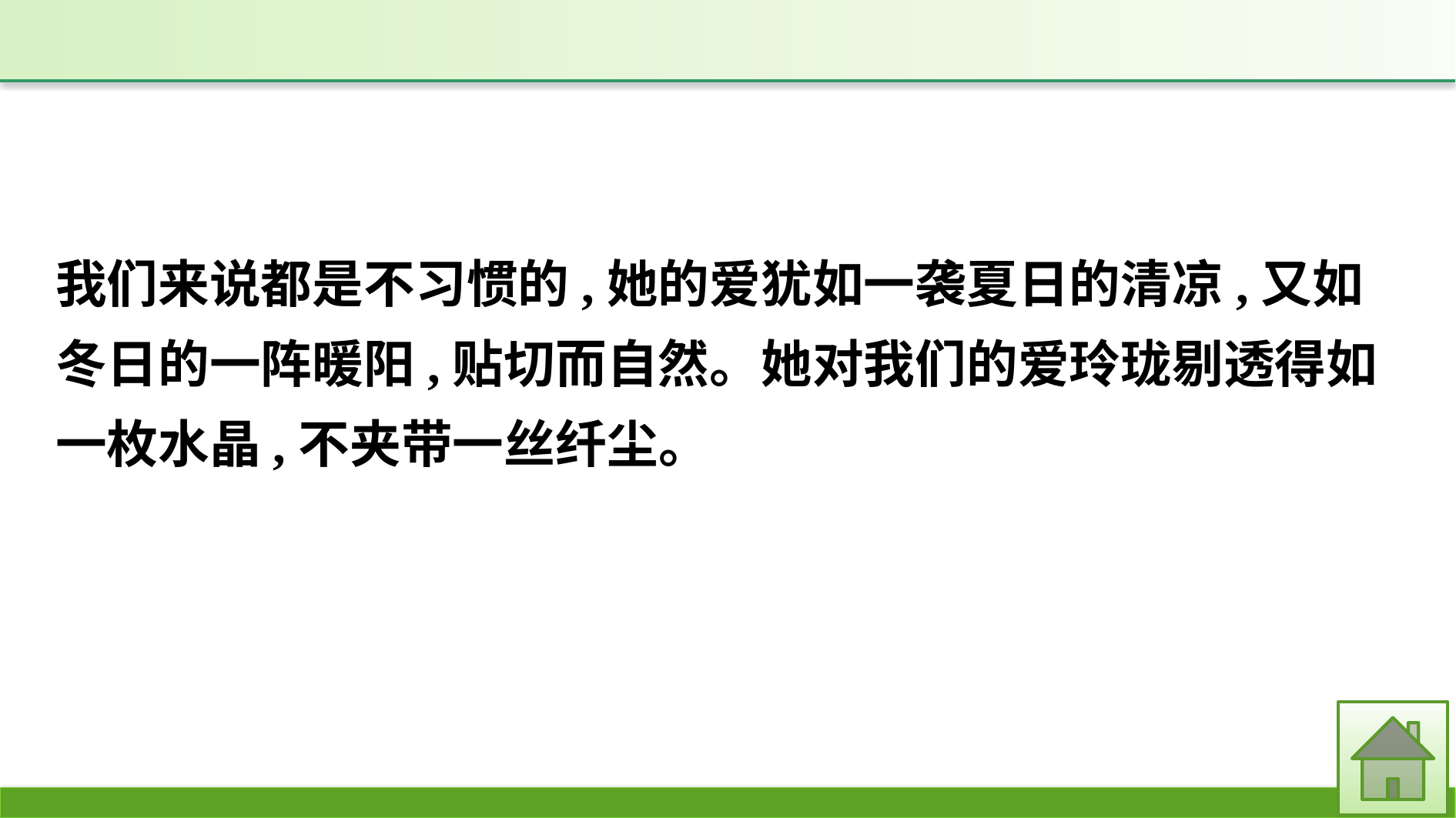

我们来说都是不习惯的,她的爱犹如一袭夏日的清凉,又如冬日的一阵暖阳,贴切而自然。她对我们的爱玲珑剔透得如一枚水晶,不夹带一丝纤尘。